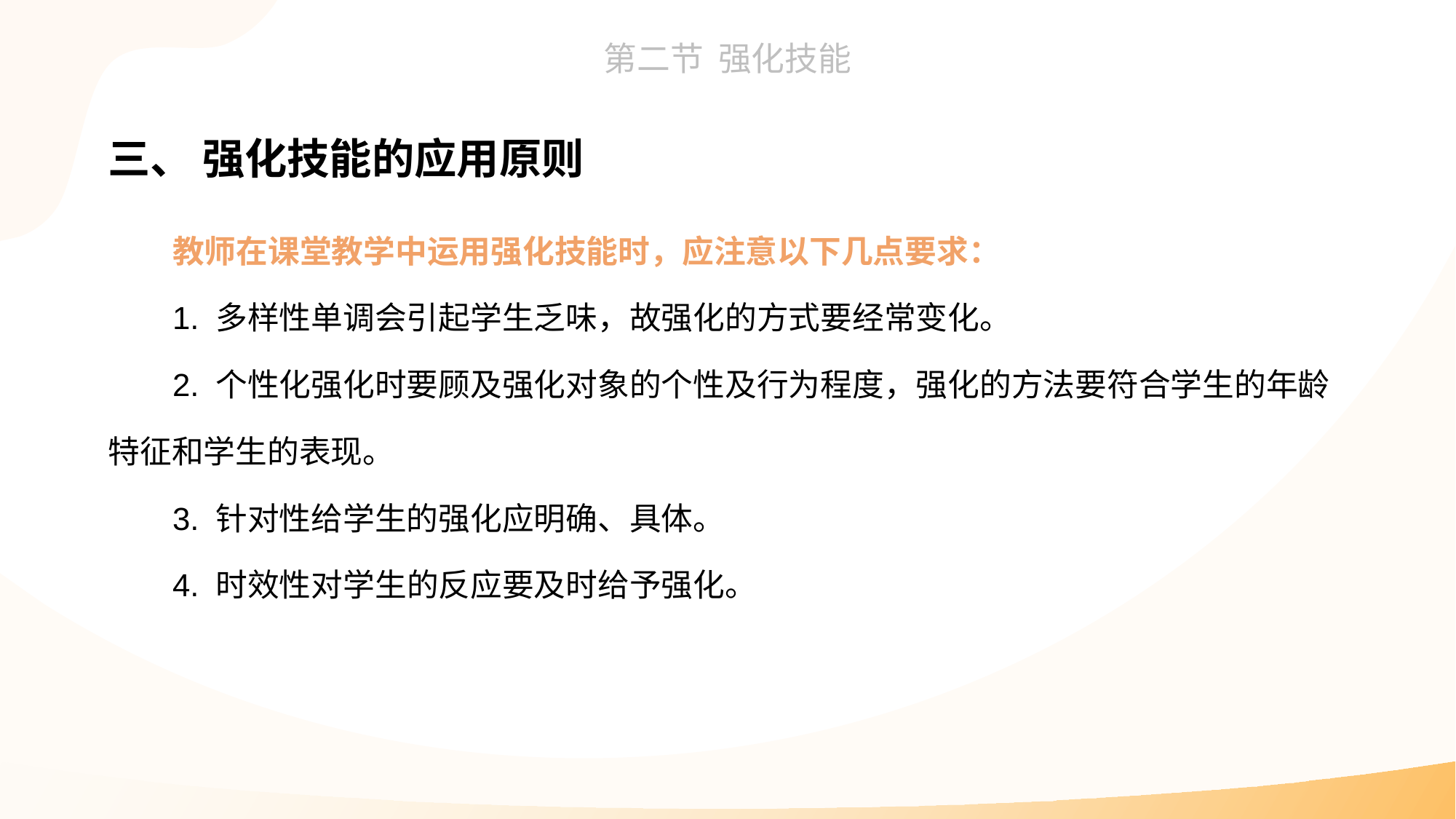

三、 强化技能的应用原则
教师在课堂教学中运用强化技能时，应注意以下几点要求：
1. 多样性单调会引起学生乏味，故强化的方式要经常变化。
2. 个性化强化时要顾及强化对象的个性及行为程度，强化的方法要符合学生的年龄特征和学生的表现。
3. 针对性给学生的强化应明确、具体。
4. 时效性对学生的反应要及时给予强化。